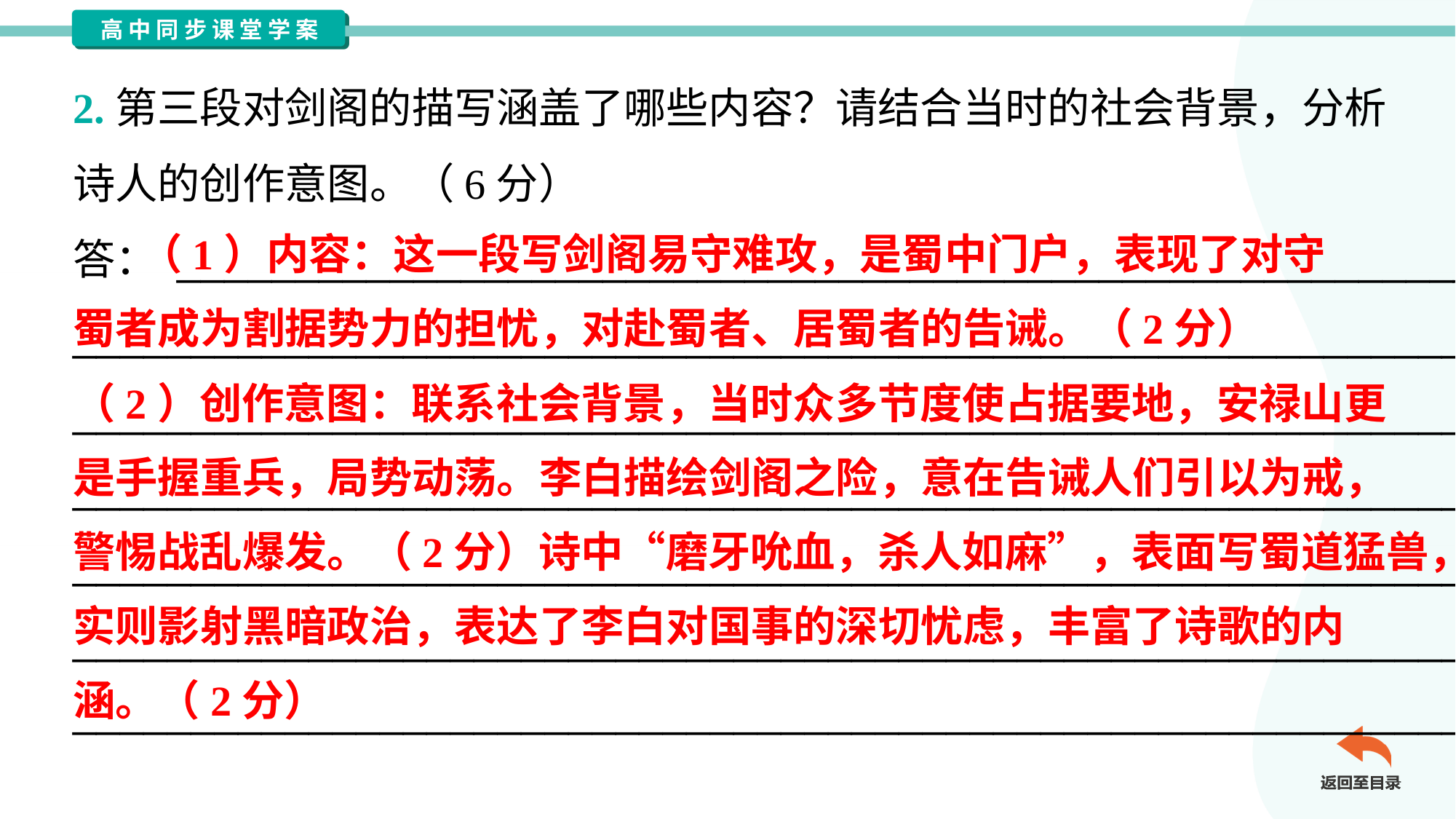

2.第三段对剑阁的描写涵盖了哪些内容？请结合当时的社会背景，分析
诗人的创作意图。（6分）
答： ________________________________________________________
_____________________________________________________________
_____________________________________________________________
_____________________________________________________________
_____________________________________________________________
_____________________________________________________________
_____________________________________________________________
      （1）内容：这一段写剑阁易守难攻，是蜀中门户，表现了对守
蜀者成为割据势力的担忧，对赴蜀者、居蜀者的告诫。（2分）
（2）创作意图：联系社会背景，当时众多节度使占据要地，安禄山更
是手握重兵，局势动荡。李白描绘剑阁之险，意在告诫人们引以为戒，
警惕战乱爆发。（2分）诗中“磨牙吮血，杀人如麻”，表面写蜀道猛兽，
实则影射黑暗政治，表达了李白对国事的深切忧虑，丰富了诗歌的内
涵。（2分）